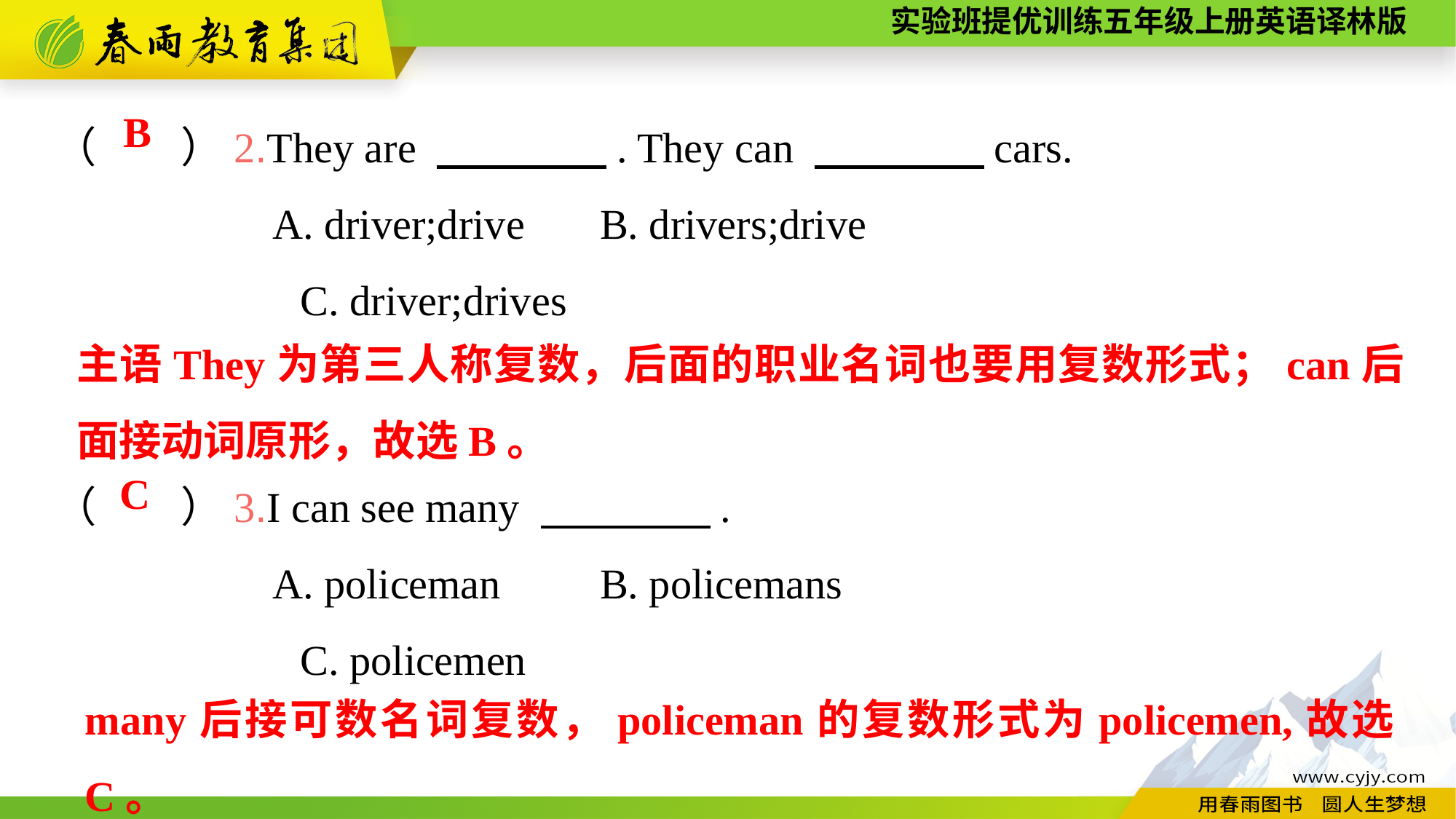

（　　）2.They are 　　　　. They can 　　　　cars.
		A. driver;drive	B. drivers;drive
	             C. driver;drives

（　　）3.I can see many 　　　　.
		A. policeman	B. policemans
	             C. policemen
B
主语They为第三人称复数，后面的职业名词也要用复数形式；can后面接动词原形，故选B。
C
many后接可数名词复数，policeman的复数形式为policemen,故选C。